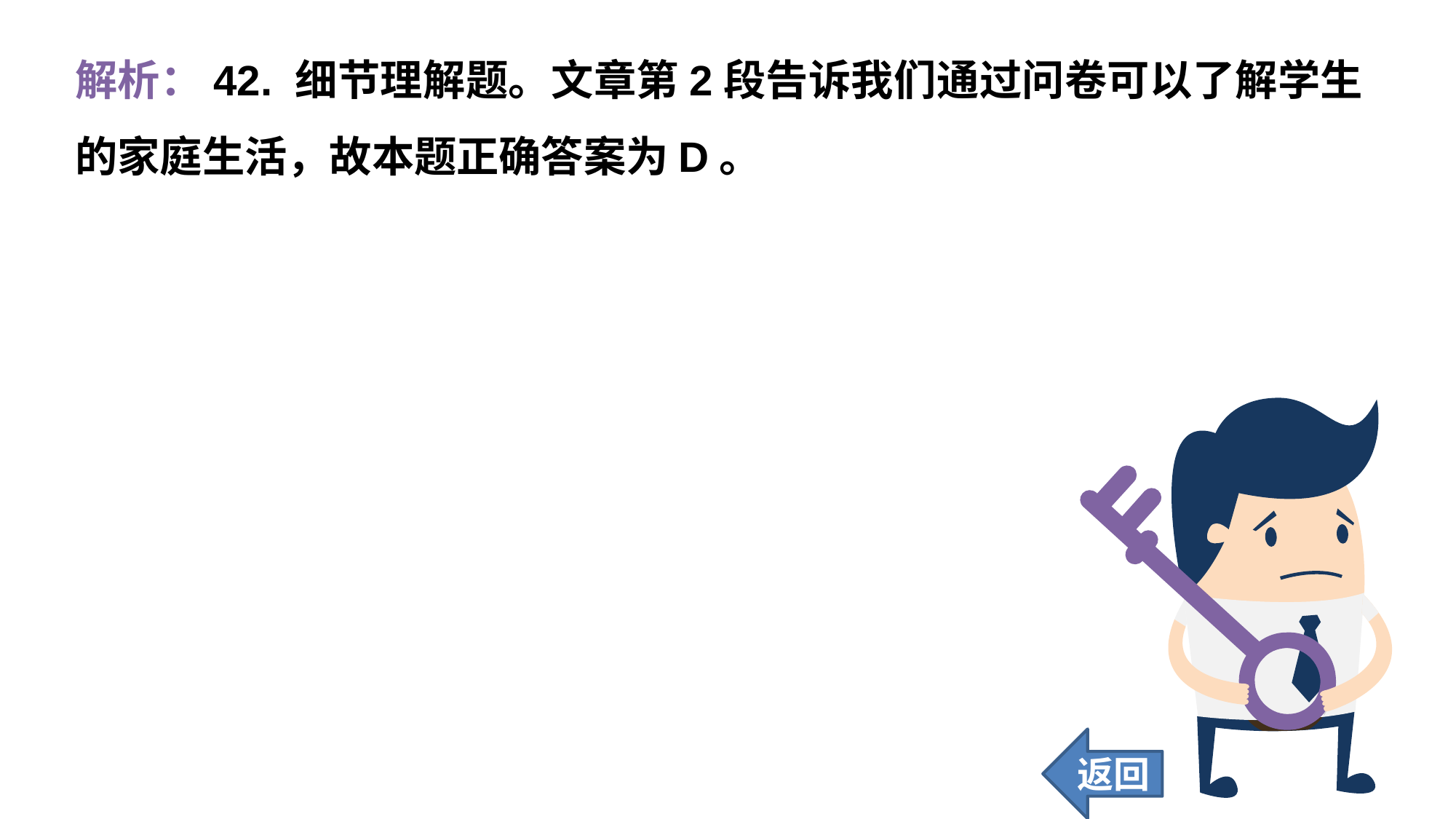

解析：42. 细节理解题。文章第2段告诉我们通过问卷可以了解学生的家庭生活，故本题正确答案为D。

返回
389